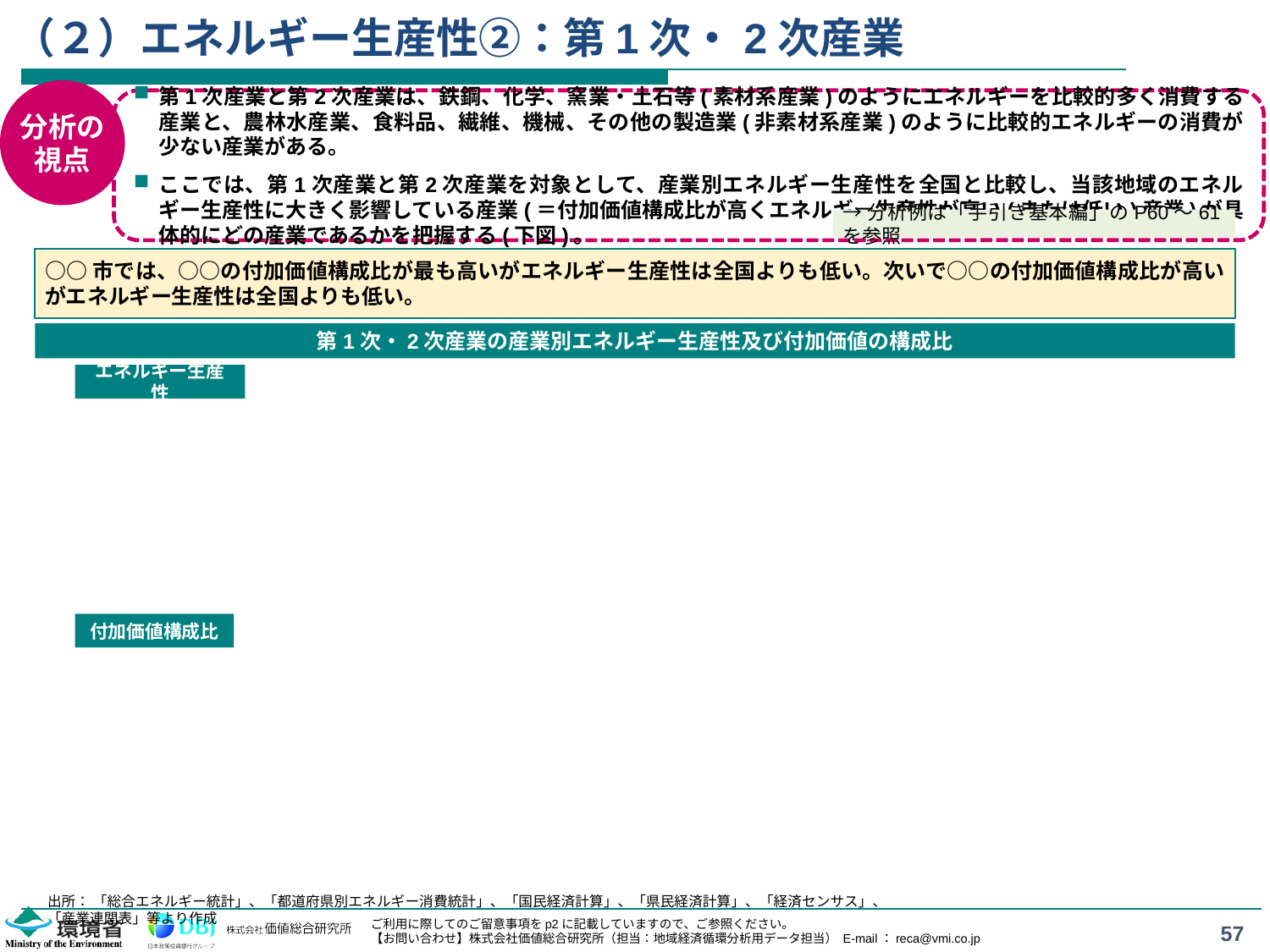

# （２）エネルギー生産性②：第1次・2次産業
分析の
視点
第1次産業と第2次産業は、鉄鋼、化学、窯業・土石等(素材系産業)のようにエネルギーを比較的多く消費する産業と、農林水産業、食料品、繊維、機械、その他の製造業(非素材系産業)のように比較的エネルギーの消費が少ない産業がある。
ここでは、第1次産業と第2次産業を対象として、産業別エネルギー生産性を全国と比較し、当該地域のエネルギー生産性に大きく影響している産業(＝付加価値構成比が高くエネルギー生産性が高い(または低い)産業)が具体的にどの産業であるかを把握する(下図)。
→分析例は「手引き基本編」のP60～61を参照
○○市では、○○の付加価値構成比が最も高いがエネルギー生産性は全国よりも低い。次いで○○の付加価値構成比が高いがエネルギー生産性は全国よりも低い。
第1次・2次産業の産業別エネルギー生産性及び付加価値の構成比
エネルギー生産性
付加価値構成比
出所： 「総合エネルギー統計」、「都道府県別エネルギー消費統計」、「国民経済計算」、「県民経済計算」、「経済センサス」、「産業連関表」等より作成
57